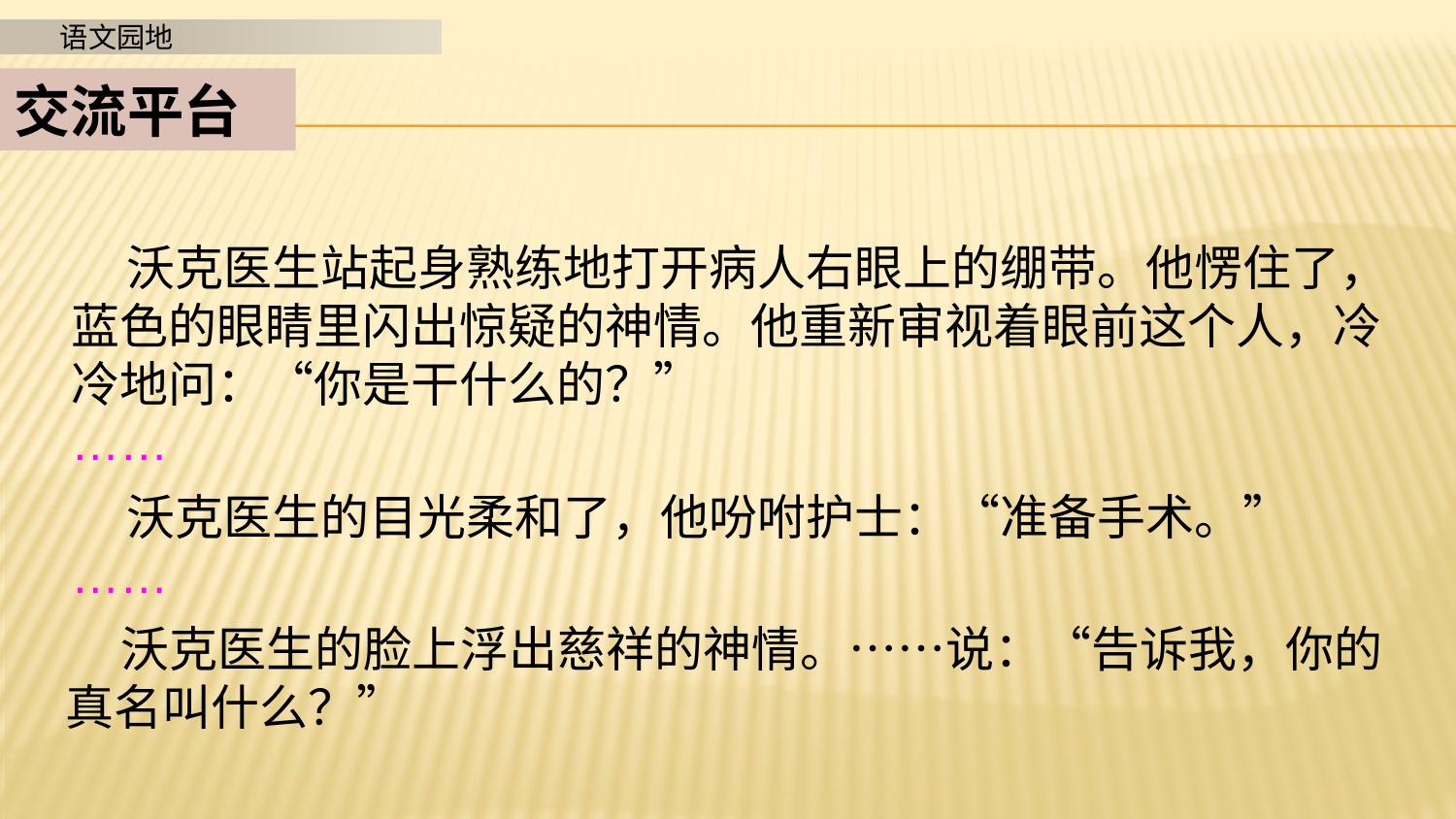

交流平台
    沃克医生站起身熟练地打开病人右眼上的绷带。他愣住了，蓝色的眼睛里闪出惊疑的神情。他重新审视着眼前这个人，冷冷地问：“你是干什么的？”
……
    沃克医生的目光柔和了，他吩咐护士：“准备手术。”
……
    沃克医生的脸上浮出慈祥的神情。……说：“告诉我，你的真名叫什么？”